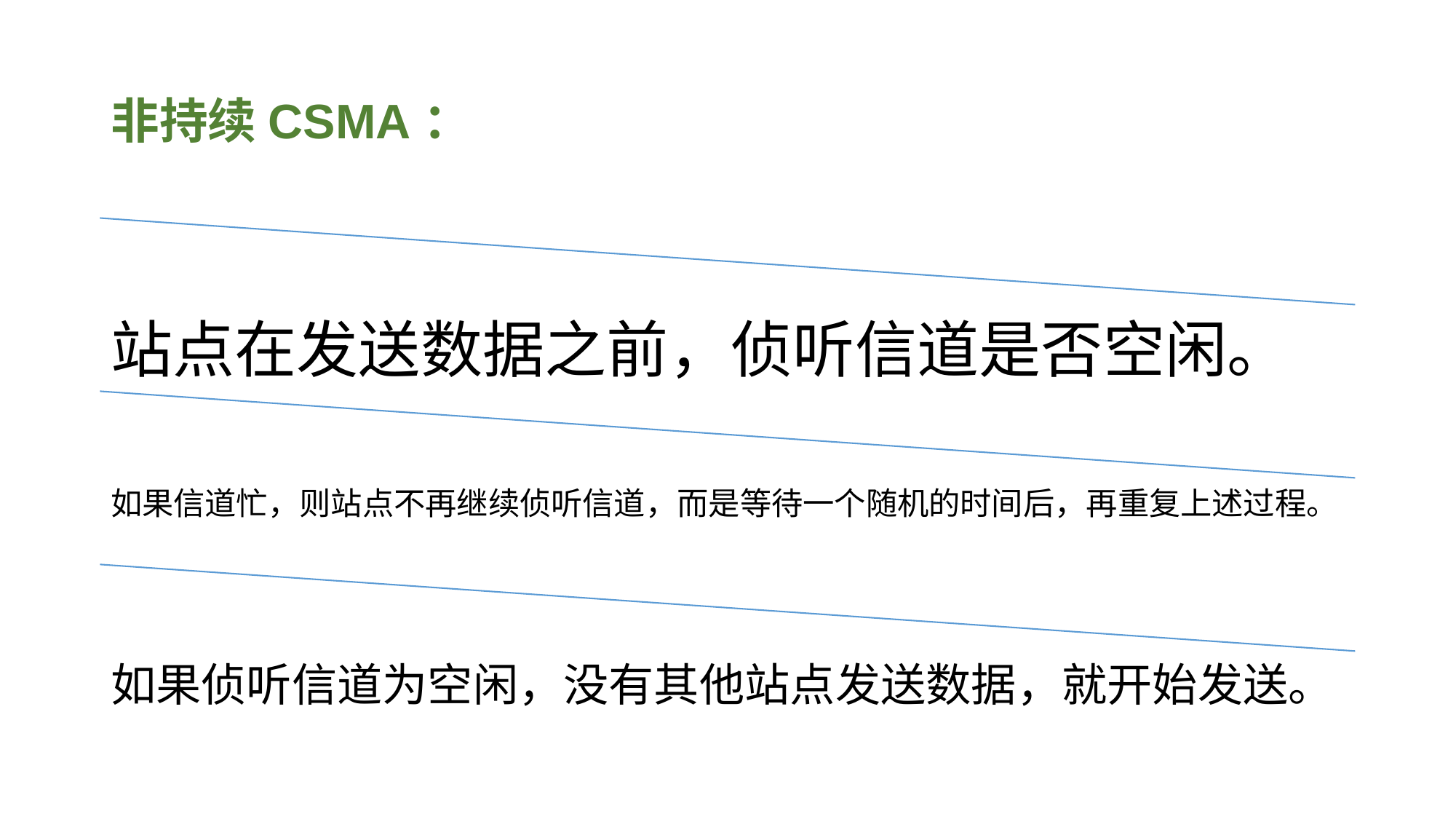

# 非持续CSMA：
站点在发送数据之前，侦听信道是否空闲。
如果信道忙，则站点不再继续侦听信道，而是等待一个随机的时间后，再重复上述过程。
如果侦听信道为空闲，没有其他站点发送数据，就开始发送。